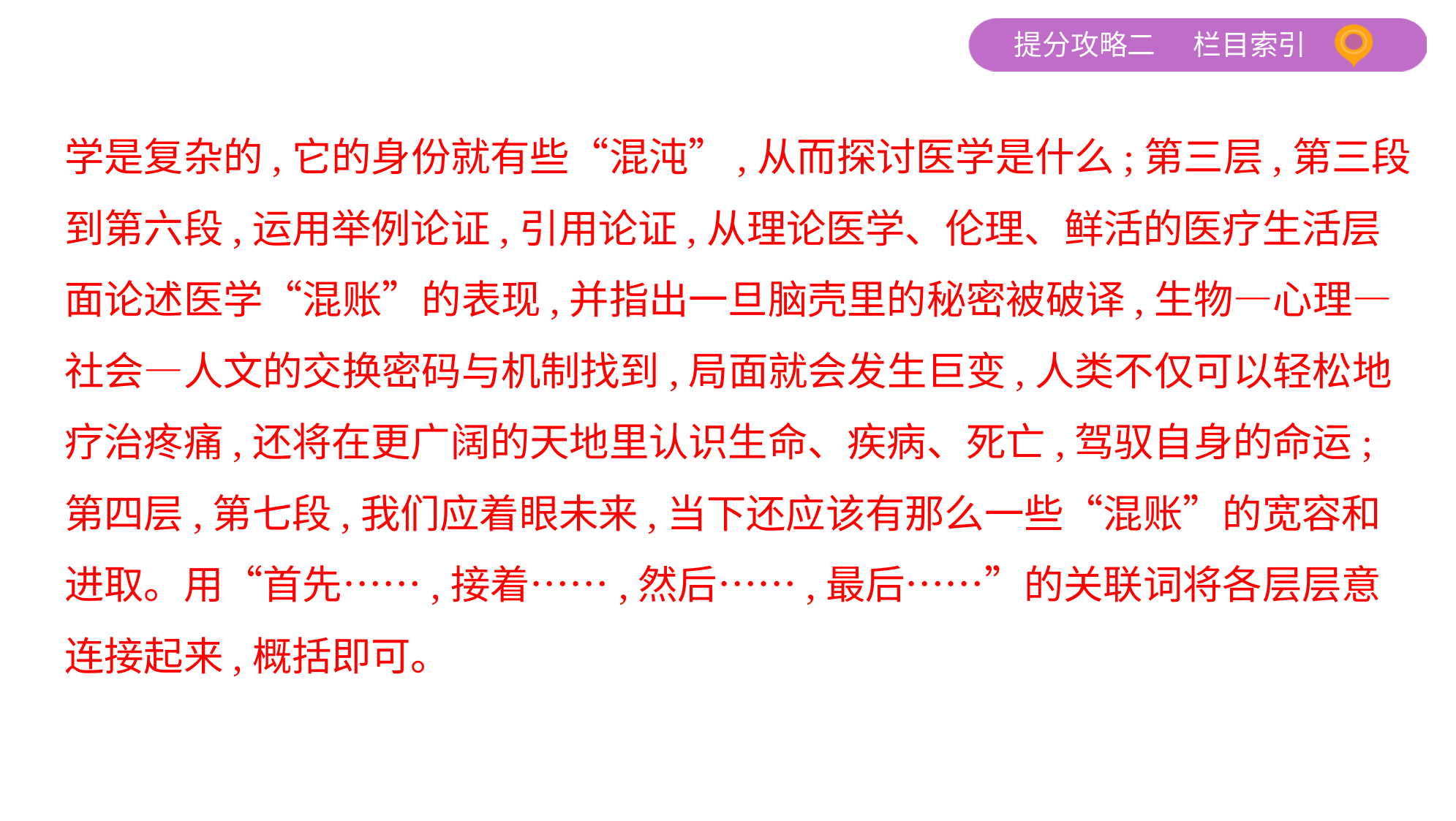

学是复杂的,它的身份就有些“混沌”,从而探讨医学是什么;第三层,第三段
到第六段,运用举例论证,引用论证,从理论医学、伦理、鲜活的医疗生活层
面论述医学“混账”的表现,并指出一旦脑壳里的秘密被破译,生物—心理—
社会—人文的交换密码与机制找到,局面就会发生巨变,人类不仅可以轻松地
疗治疼痛,还将在更广阔的天地里认识生命、疾病、死亡,驾驭自身的命运;
第四层,第七段,我们应着眼未来,当下还应该有那么一些“混账”的宽容和
进取。用“首先……,接着……,然后……,最后……”的关联词将各层层意
连接起来,概括即可。